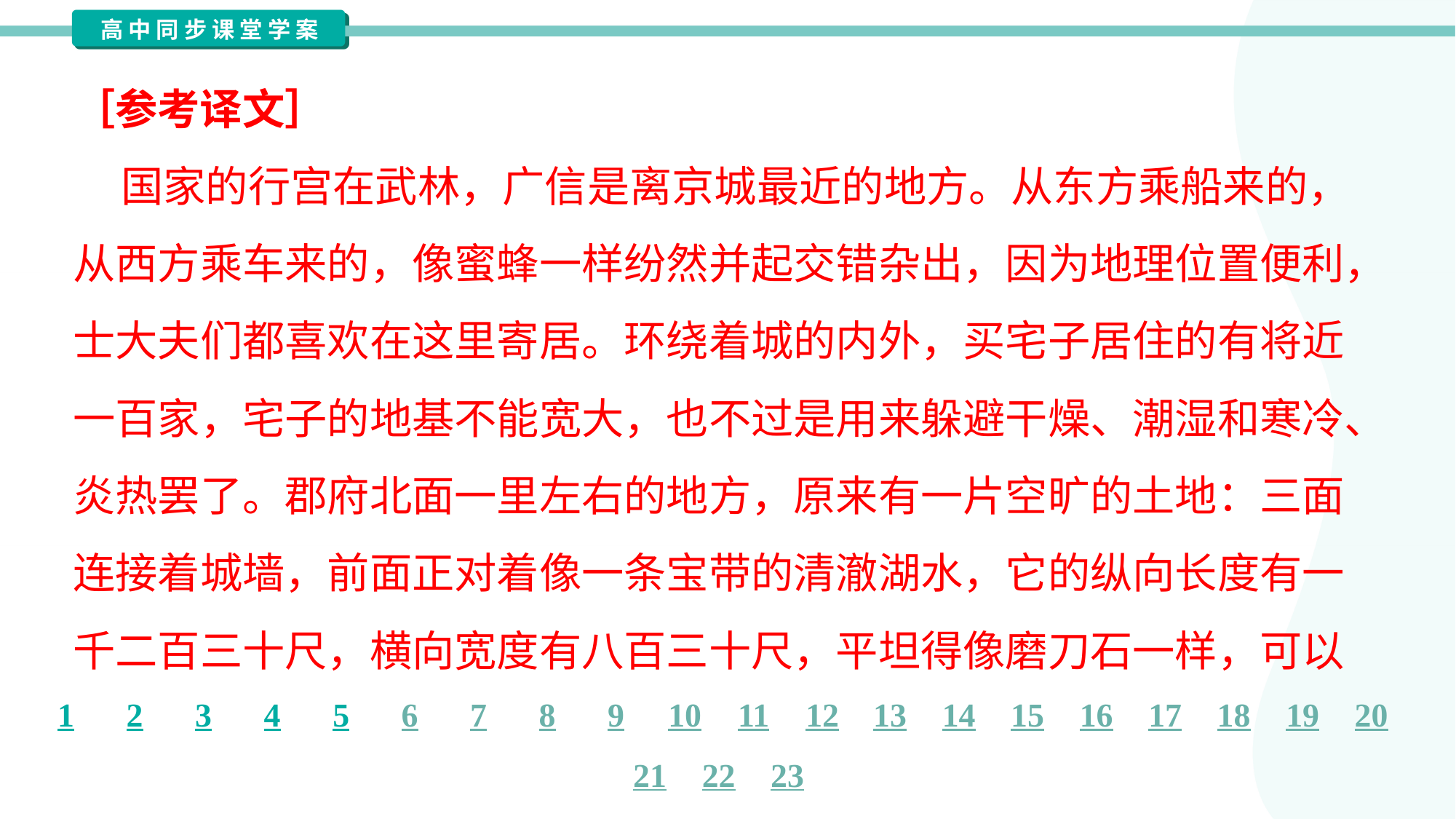

［参考译文］
    国家的行宫在武林，广信是离京城最近的地方。从东方乘船来的，
从西方乘车来的，像蜜蜂一样纷然并起交错杂出，因为地理位置便利，
士大夫们都喜欢在这里寄居。环绕着城的内外，买宅子居住的有将近
一百家，宅子的地基不能宽大，也不过是用来躲避干燥、潮湿和寒冷、
炎热罢了。郡府北面一里左右的地方，原来有一片空旷的土地：三面
连接着城墙，前面正对着像一条宝带的清澈湖水，它的纵向长度有一
千二百三十尺，横向宽度有八百三十尺，平坦得像磨刀石一样，可以